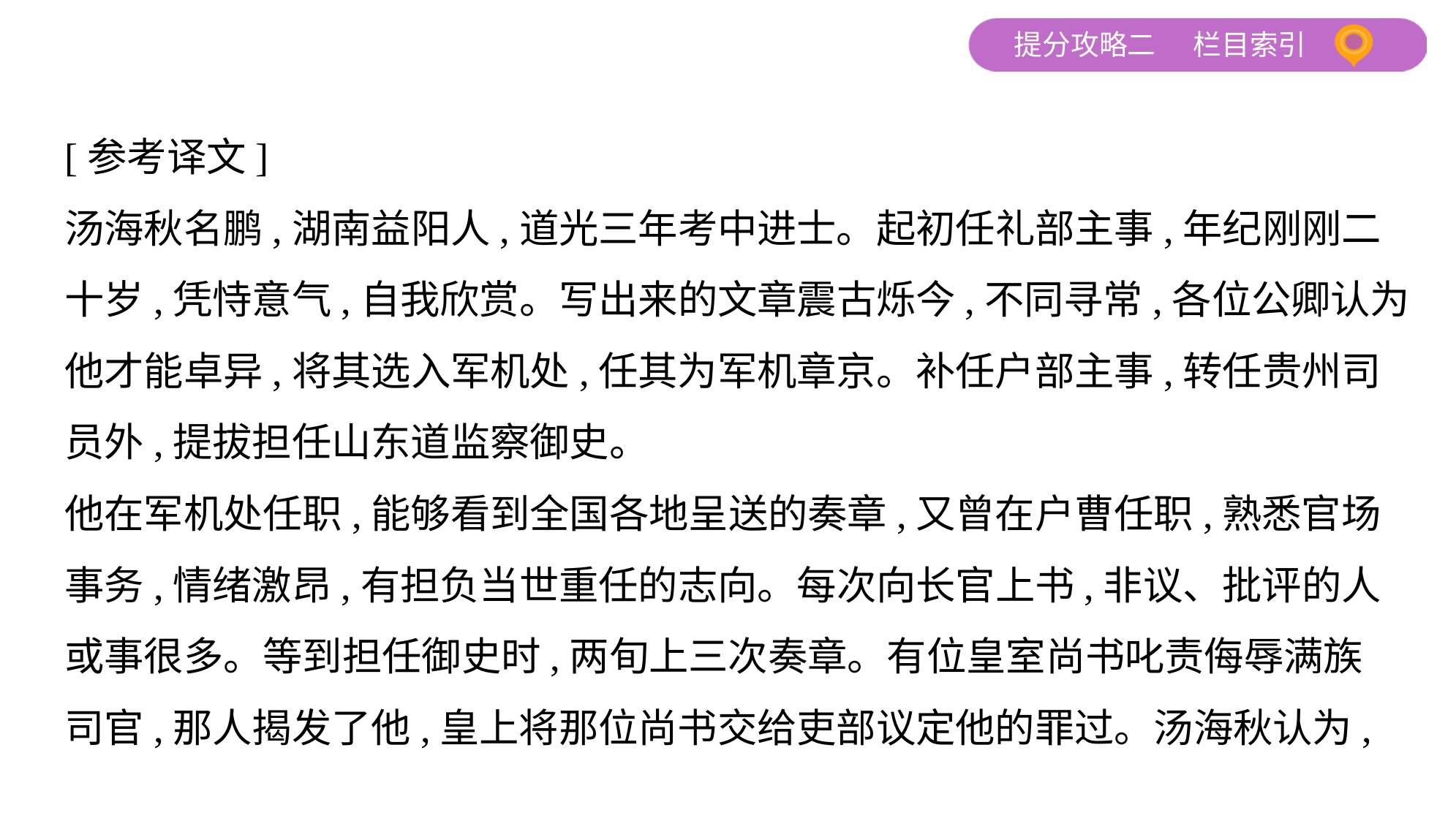

[参考译文]
汤海秋名鹏,湖南益阳人,道光三年考中进士。起初任礼部主事,年纪刚刚二
十岁,凭恃意气,自我欣赏。写出来的文章震古烁今,不同寻常,各位公卿认为
他才能卓异,将其选入军机处,任其为军机章京。补任户部主事,转任贵州司
员外,提拔担任山东道监察御史。
他在军机处任职,能够看到全国各地呈送的奏章,又曾在户曹任职,熟悉官场
事务,情绪激昂,有担负当世重任的志向。每次向长官上书,非议、批评的人
或事很多。等到担任御史时,两旬上三次奏章。有位皇室尚书叱责侮辱满族
司官,那人揭发了他,皇上将那位尚书交给吏部议定他的罪过。汤海秋认为,